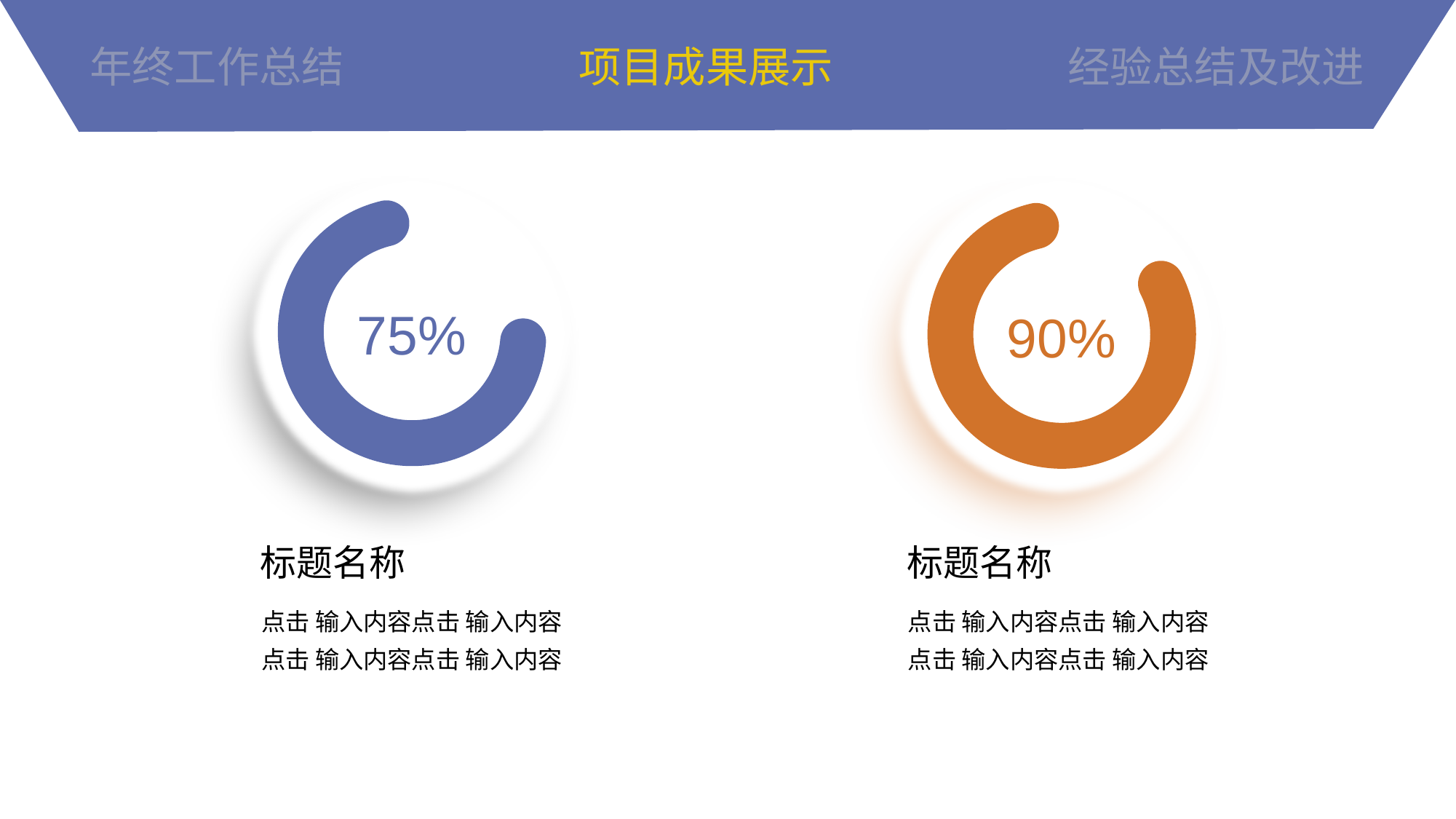

年终工作总结
项目成果展示
经验总结及改进

75%
标题名称
点击 输入内容点击 输入内容
点击 输入内容点击 输入内容

90%
标题名称
点击 输入内容点击 输入内容
点击 输入内容点击 输入内容